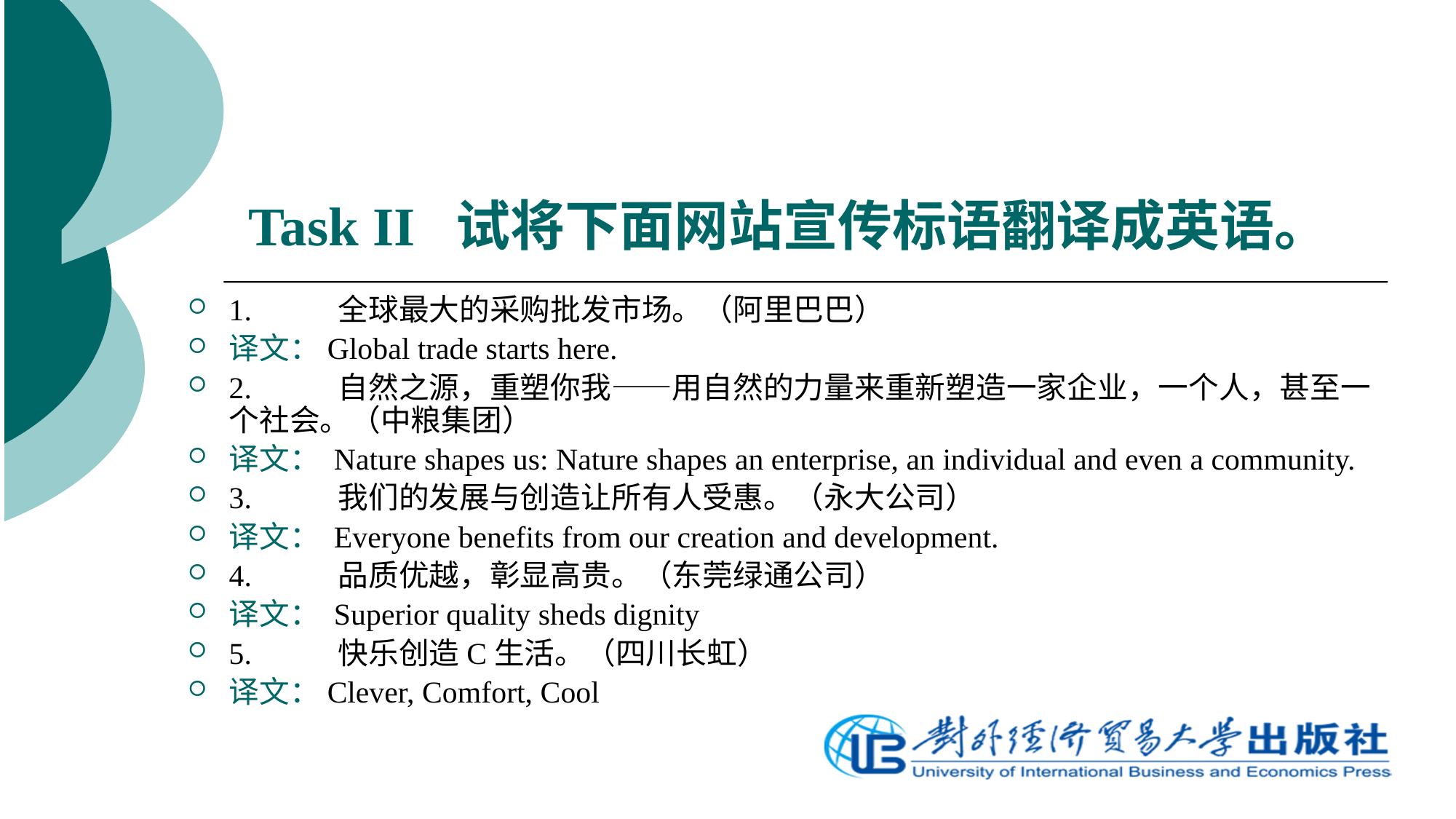

# Task II  试将下面网站宣传标语翻译成英语。
1.	全球最大的采购批发市场。（阿里巴巴）
译文：Global trade starts here.
2.	自然之源，重塑你我——用自然的力量来重新塑造一家企业，一个人，甚至一个社会。（中粮集团）
译文： Nature shapes us: Nature shapes an enterprise, an individual and even a community.
3.	我们的发展与创造让所有人受惠。（永大公司）
译文： Everyone benefits from our creation and development.
4.	品质优越，彰显高贵。（东莞绿通公司）
译文： Superior quality sheds dignity
5.	快乐创造C生活。（四川长虹）
译文：Clever, Comfort, Cool